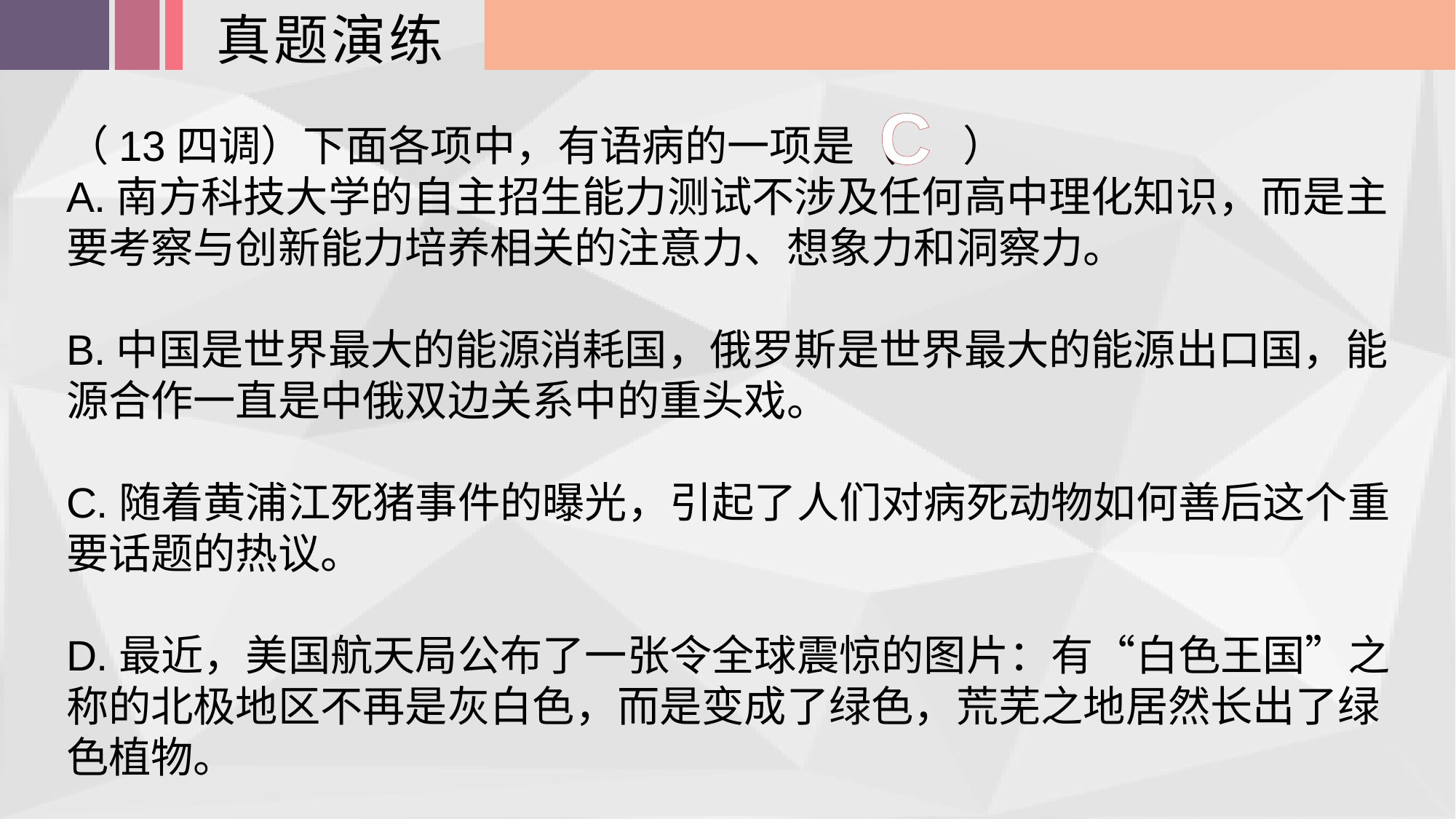

真题演练

C
（13四调）下面各项中，有语病的一项是（       ）
A.南方科技大学的自主招生能力测试不涉及任何高中理化知识，而是主要考察与创新能力培养相关的注意力、想象力和洞察力。

B.中国是世界最大的能源消耗国，俄罗斯是世界最大的能源出口国，能源合作一直是中俄双边关系中的重头戏。

C.随着黄浦江死猪事件的曝光，引起了人们对病死动物如何善后这个重要话题的热议。

D.最近，美国航天局公布了一张令全球震惊的图片：有“白色王国”之称的北极地区不再是灰白色，而是变成了绿色，荒芜之地居然长出了绿色植物。